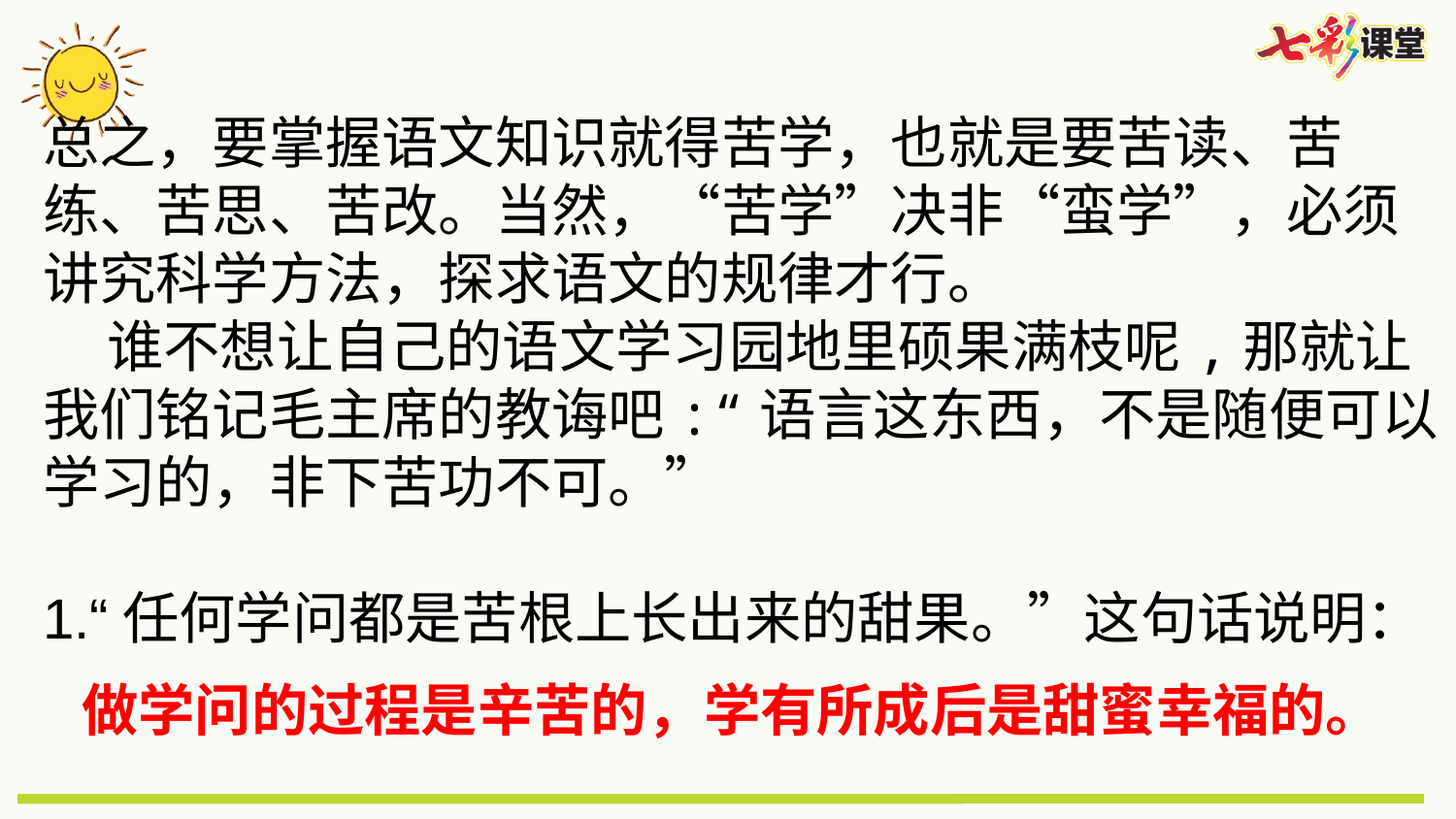

总之，要掌握语文知识就得苦学，也就是要苦读、苦练、苦思、苦改。当然，“苦学”决非“蛮学”，必须讲究科学方法，探求语文的规律才行。
    谁不想让自己的语文学习园地里硕果满枝呢,那就让我们铭记毛主席的教诲吧:“语言这东西，不是随便可以学习的，非下苦功不可。”

1.“任何学问都是苦根上长出来的甜果。”这句话说明：
做学问的过程是辛苦的，学有所成后是甜蜜幸福的。